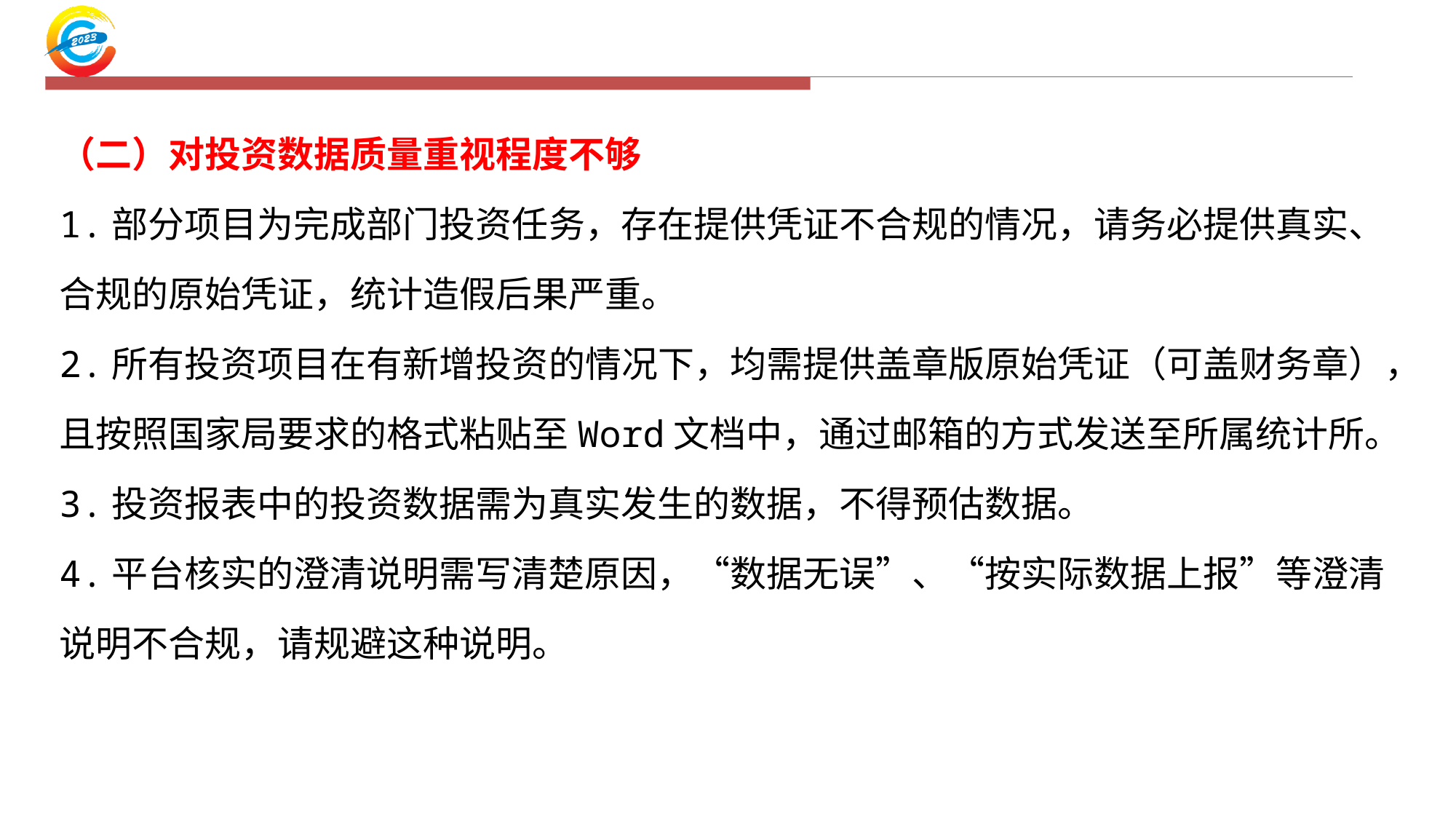

（二）对投资数据质量重视程度不够
1.部分项目为完成部门投资任务，存在提供凭证不合规的情况，请务必提供真实、合规的原始凭证，统计造假后果严重。
2.所有投资项目在有新增投资的情况下，均需提供盖章版原始凭证（可盖财务章），且按照国家局要求的格式粘贴至Word文档中，通过邮箱的方式发送至所属统计所。
3.投资报表中的投资数据需为真实发生的数据，不得预估数据。
4.平台核实的澄清说明需写清楚原因，“数据无误”、“按实际数据上报”等澄清说明不合规，请规避这种说明。